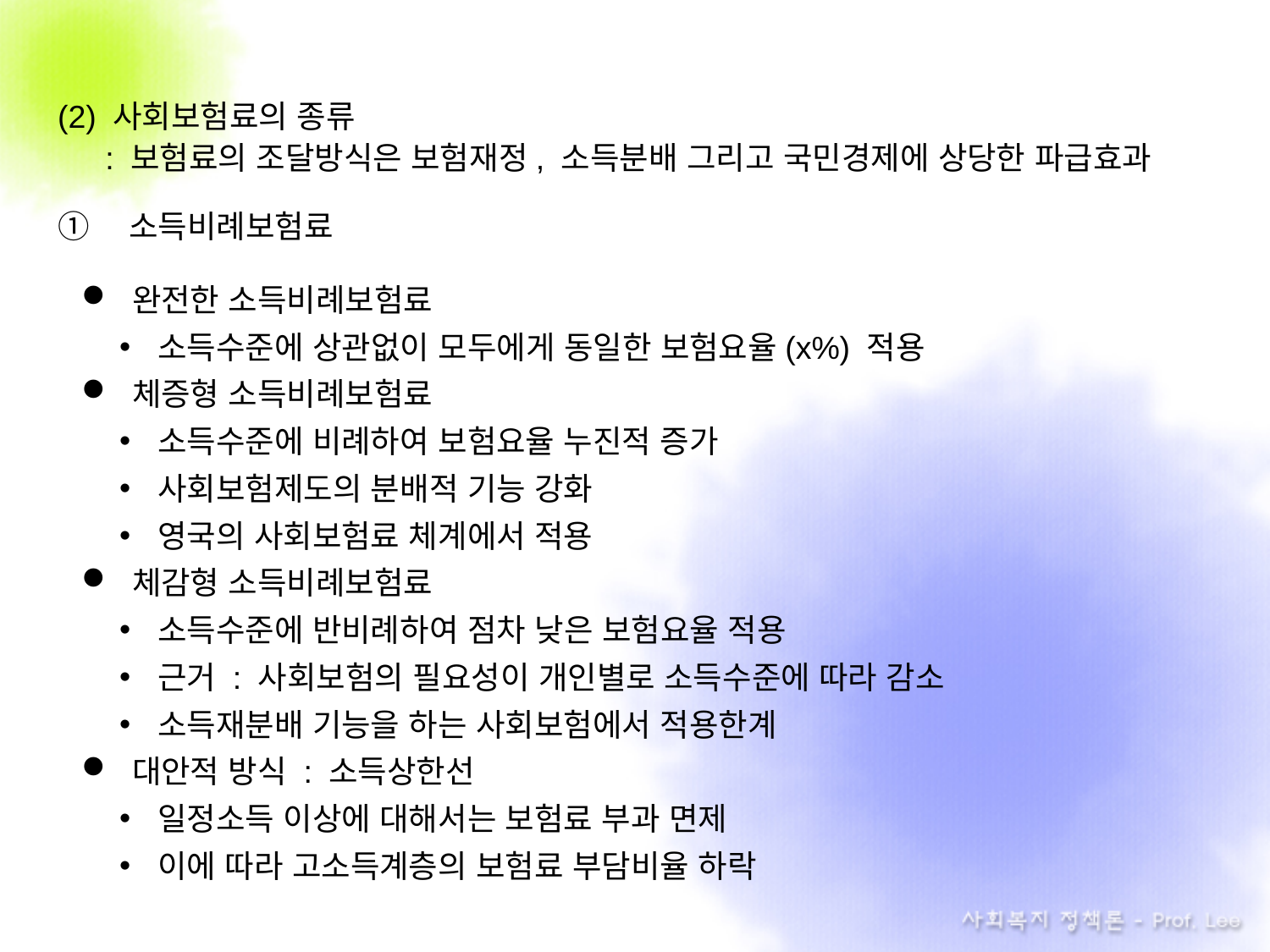

(2) 사회보험료의 종류
: 보험료의 조달방식은 보험재정, 소득분배 그리고 국민경제에 상당한 파급효과

소득비례보험료

완전한 소득비례보험료
소득수준에 상관없이 모두에게 동일한 보험요율(x%) 적용
체증형 소득비례보험료
소득수준에 비례하여 보험요율 누진적 증가
사회보험제도의 분배적 기능 강화
영국의 사회보험료 체계에서 적용
체감형 소득비례보험료
소득수준에 반비례하여 점차 낮은 보험요율 적용
근거 : 사회보험의 필요성이 개인별로 소득수준에 따라 감소
소득재분배 기능을 하는 사회보험에서 적용한계
대안적 방식 : 소득상한선
일정소득 이상에 대해서는 보험료 부과 면제
이에 따라 고소득계층의 보험료 부담비율 하락